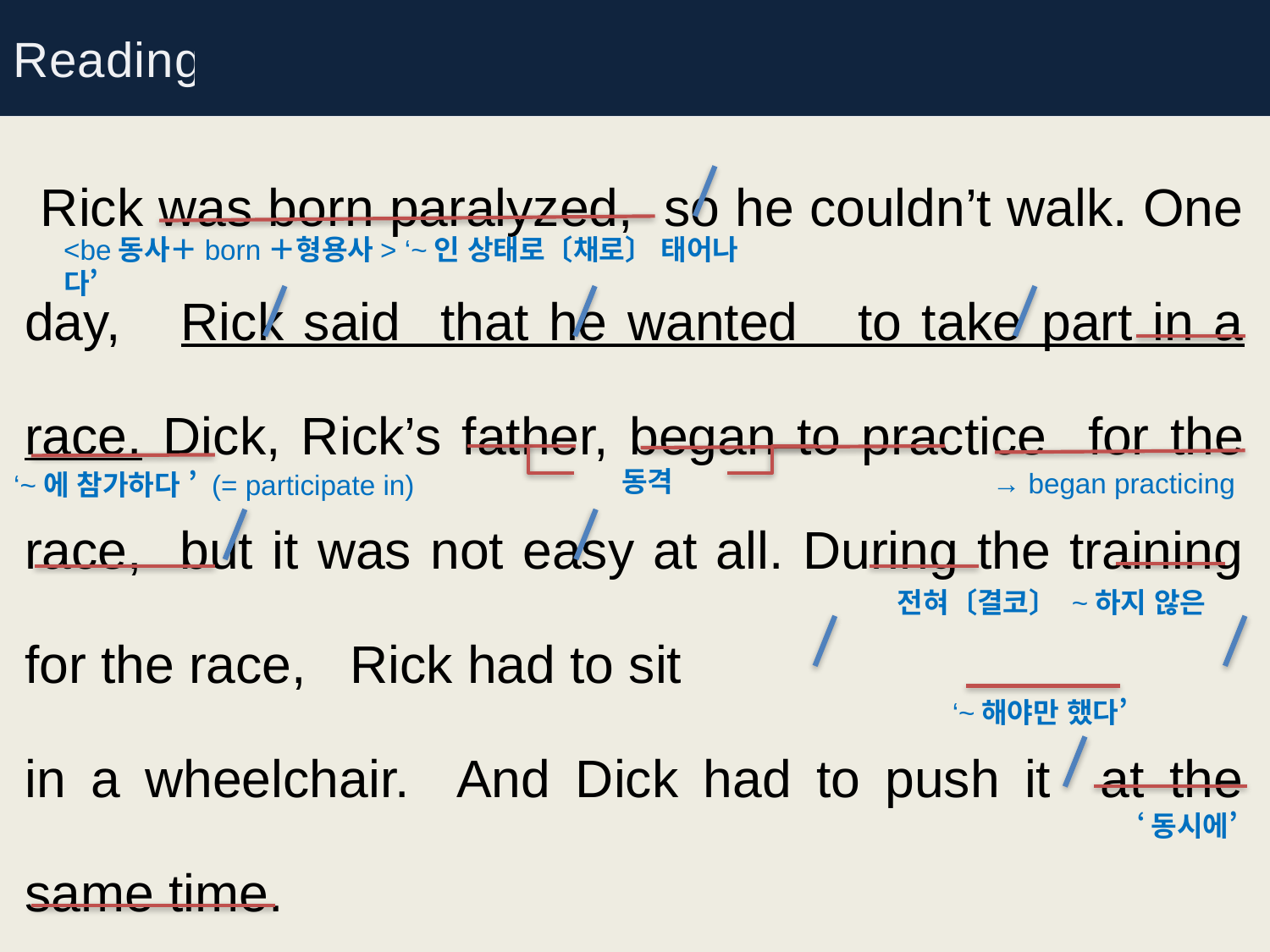

Reading
 Rick was born paralyzed,  so he couldn’t walk. One day,   Rick said  that he wanted   to take part in a race. Dick, Rick’s father, began to practice  for the race,  but it was not easy at all. During the training for the race,   Rick had to sit
in a wheelchair.  And Dick had to push it  at the same time.
<be동사＋born＋형용사> ‘~인 상태로〔채로〕 태어나다’
동격
→ began practicing
‘~에 참가하다 ’ (= participate in)
전혀〔결코〕 ~하지 않은
  ‘~해야만 했다’
   ‘동시에’